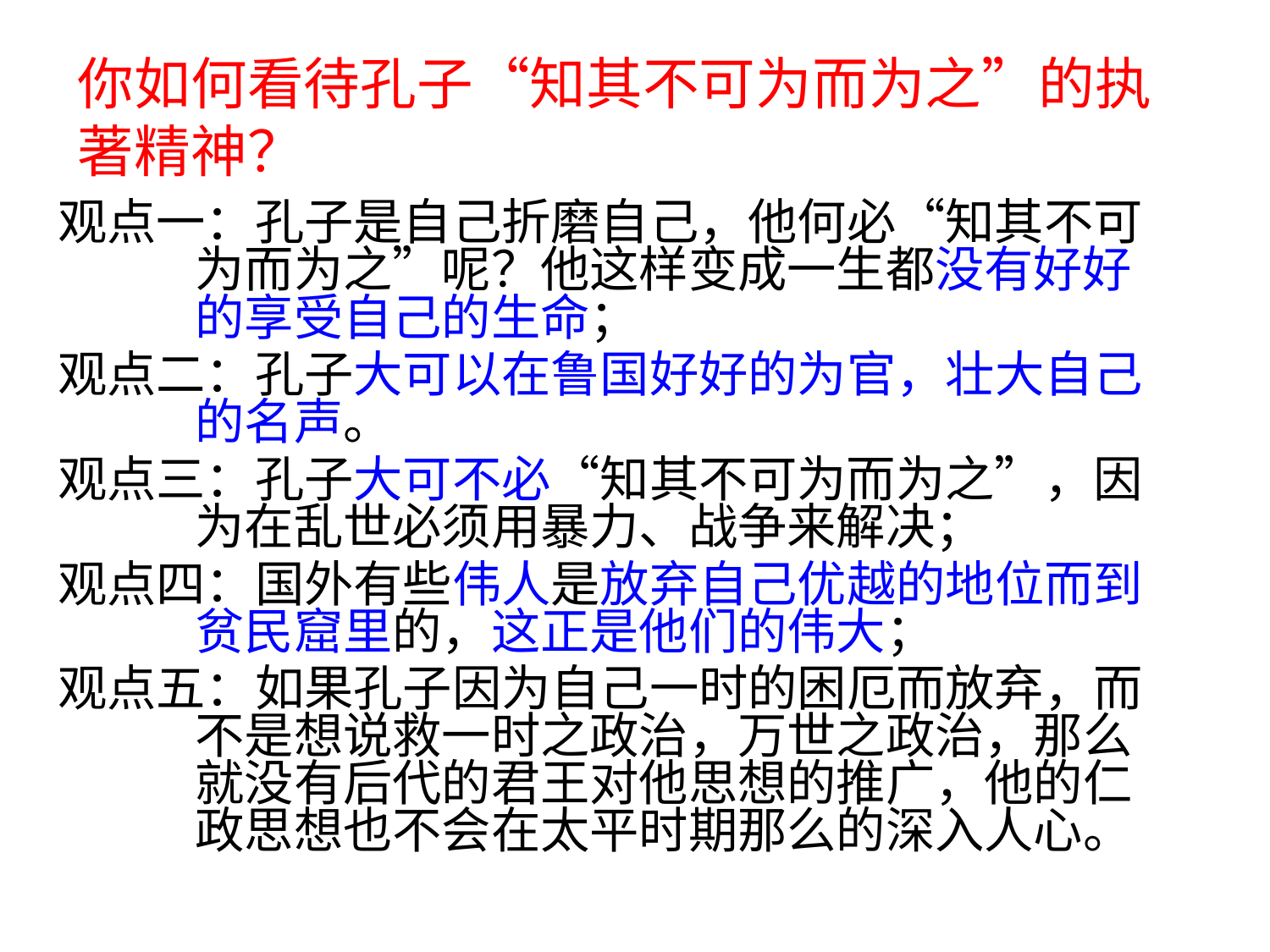

# 你如何看待孔子“知其不可为而为之”的执著精神？
观点一：孔子是自己折磨自己，他何必“知其不可为而为之”呢？他这样变成一生都没有好好的享受自己的生命；
观点二：孔子大可以在鲁国好好的为官，壮大自己的名声。
观点三：孔子大可不必“知其不可为而为之”，因为在乱世必须用暴力、战争来解决；
观点四：国外有些伟人是放弃自己优越的地位而到贫民窟里的，这正是他们的伟大；
观点五：如果孔子因为自己一时的困厄而放弃，而不是想说救一时之政治，万世之政治，那么就没有后代的君王对他思想的推广，他的仁政思想也不会在太平时期那么的深入人心。